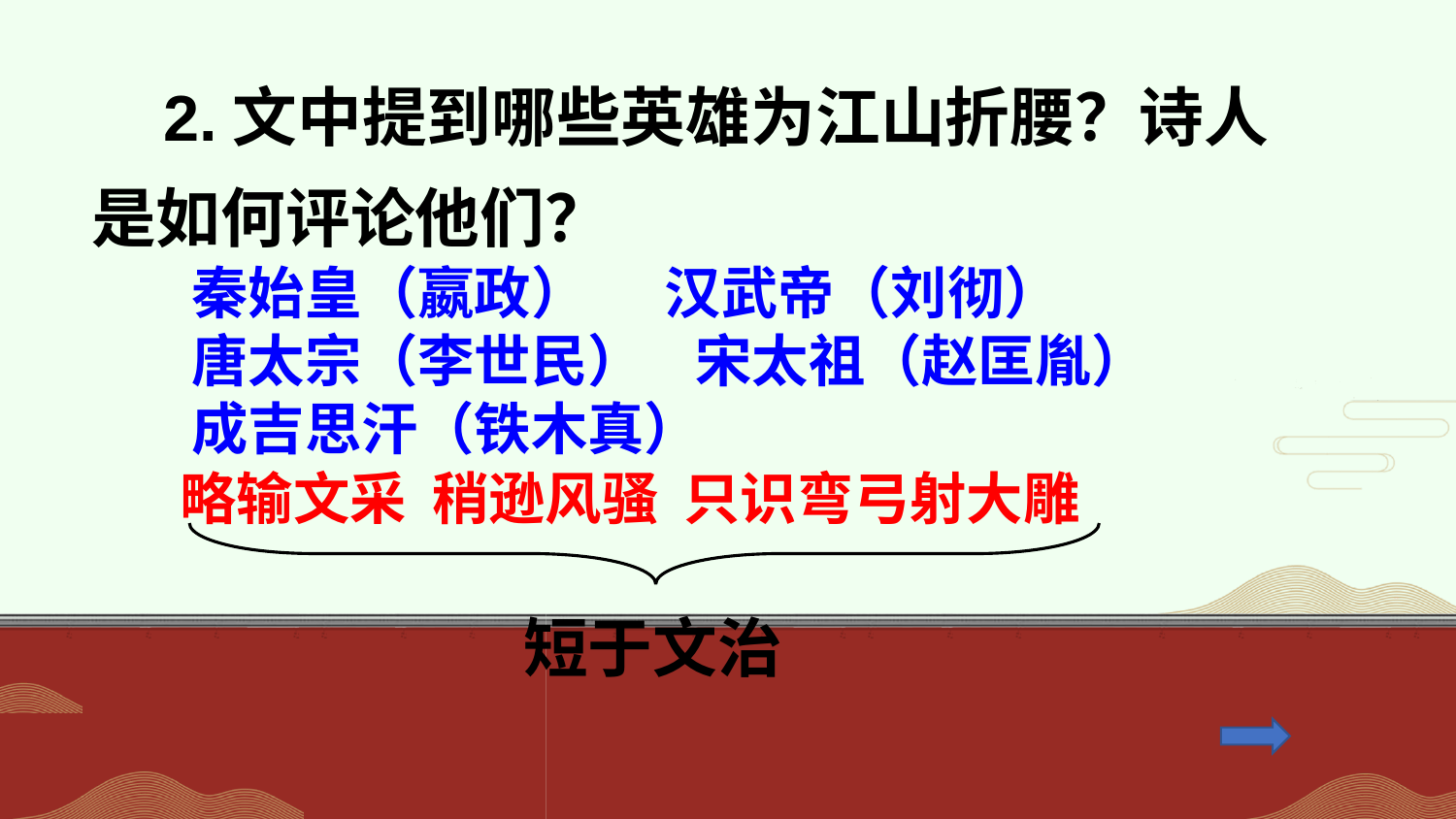

2.文中提到哪些英雄为江山折腰？诗人是如何评论他们？

秦始皇（嬴政）      汉武帝（刘彻）
唐太宗（李世民）    宋太祖（赵匡胤）
成吉思汗（铁木真）
略输文采  稍逊风骚  只识弯弓射大雕
短于文治